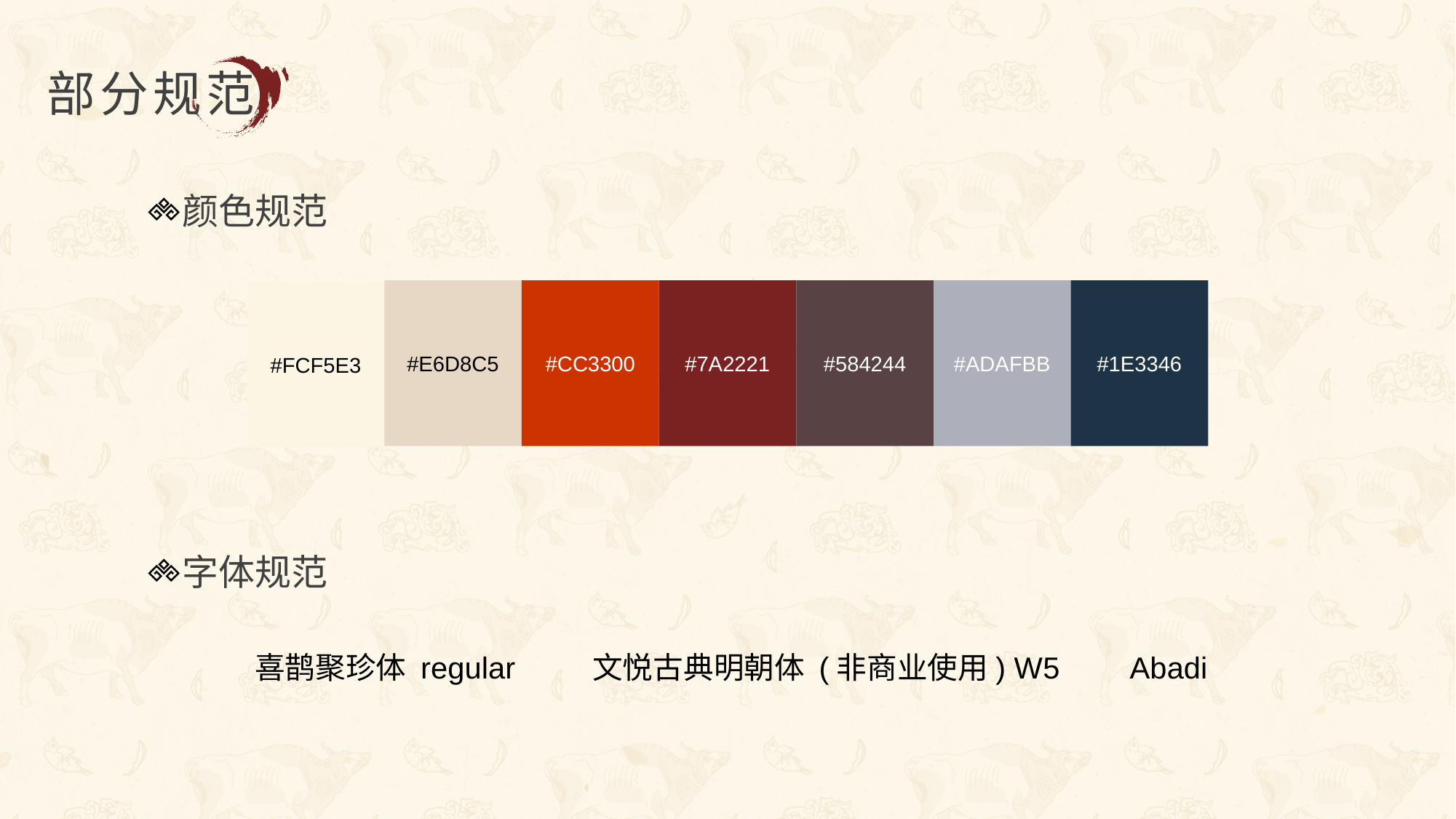

部分规范
颜色规范
#1E3346
#ADAFBB
#584244
#CC3300
#7A2221
#E6D8C5
#FCF5E3
字体规范
喜鹊聚珍体 regular
文悦古典明朝体 (非商业使用) W5
Abadi